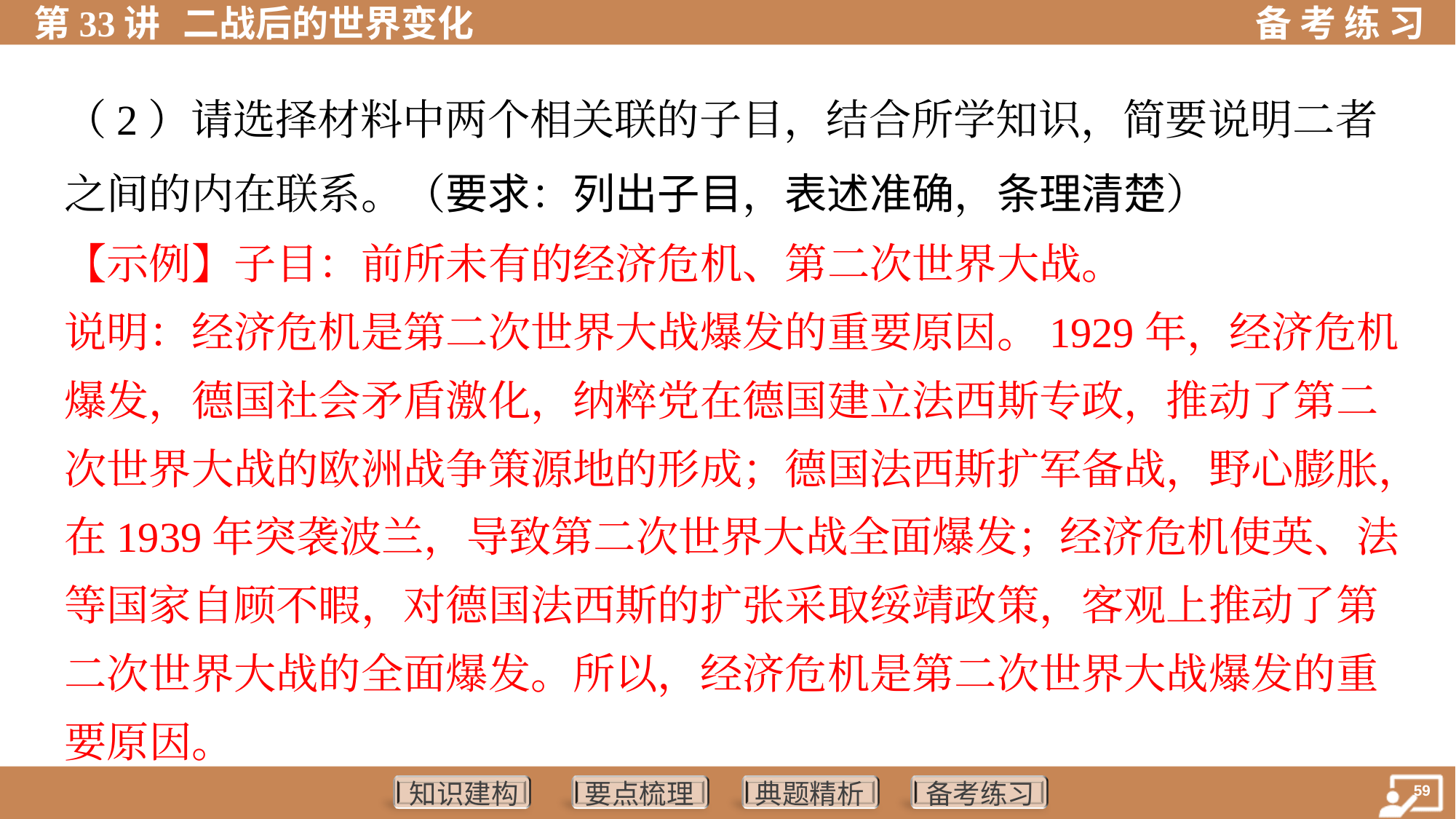

（2）请选择材料中两个相关联的子目，结合所学知识，简要说明二者
之间的内在联系。（要求：列出子目，表述准确，条理清楚）
【示例】子目：前所未有的经济危机、第二次世界大战。
说明：经济危机是第二次世界大战爆发的重要原因。1929年，经济危机
爆发，德国社会矛盾激化，纳粹党在德国建立法西斯专政，推动了第二
次世界大战的欧洲战争策源地的形成；德国法西斯扩军备战，野心膨胀，
在1939年突袭波兰，导致第二次世界大战全面爆发；经济危机使英、法
等国家自顾不暇，对德国法西斯的扩张采取绥靖政策，客观上推动了第
二次世界大战的全面爆发。所以，经济危机是第二次世界大战爆发的重
要原因。